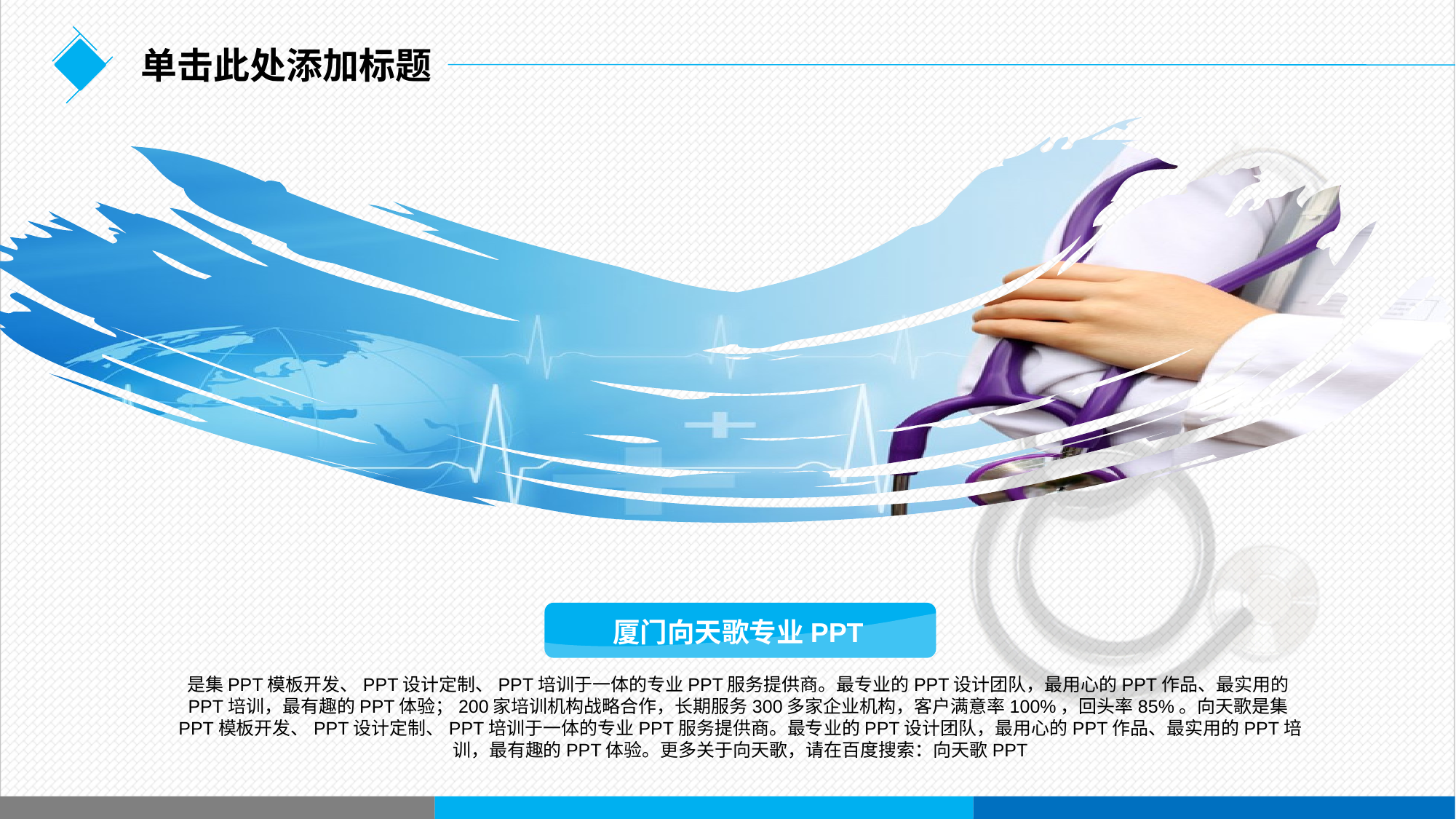

单击此处添加标题

厦门向天歌专业PPT
是集PPT模板开发、PPT设计定制、PPT培训于一体的专业PPT服务提供商。最专业的PPT设计团队，最用心的PPT作品、最实用的PPT培训，最有趣的PPT体验；200家培训机构战略合作，长期服务300多家企业机构，客户满意率100%，回头率85%。向天歌是集PPT模板开发、PPT设计定制、PPT培训于一体的专业PPT服务提供商。最专业的PPT设计团队，最用心的PPT作品、最实用的PPT培训，最有趣的PPT体验。更多关于向天歌，请在百度搜索：向天歌PPT